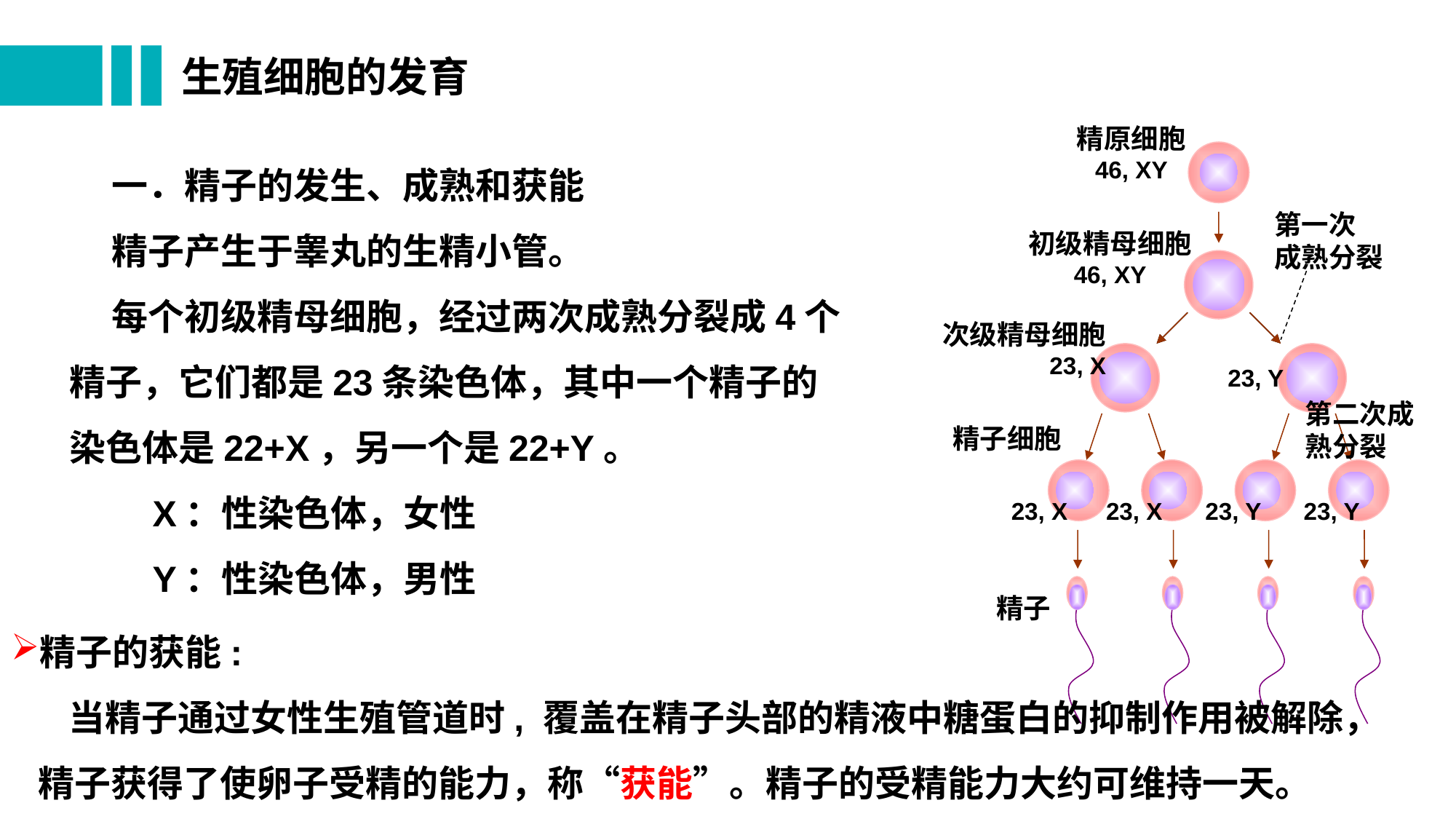

# 生殖细胞的发育

精原细胞
46, XY
一．精子的发生、成熟和获能
精子产生于睾丸的生精小管。
每个初级精母细胞，经过两次成熟分裂成4个精子，它们都是23条染色体，其中一个精子的染色体是22+X，另一个是22+Y。
    X：性染色体，女性
    Y：性染色体，男性

第一次
成熟分裂
初级精母细胞
46, XY

次级精母细胞
23, X

23, Y
第二次成熟分裂
精子细胞
23, X
23, Y
23, X
23, Y
精子
精子的获能:
      当精子通过女性生殖管道时, 覆盖在精子头部的精液中糖蛋白的抑制作用被解除，精子获得了使卵子受精的能力，称“获能”。精子的受精能力大约可维持一天。